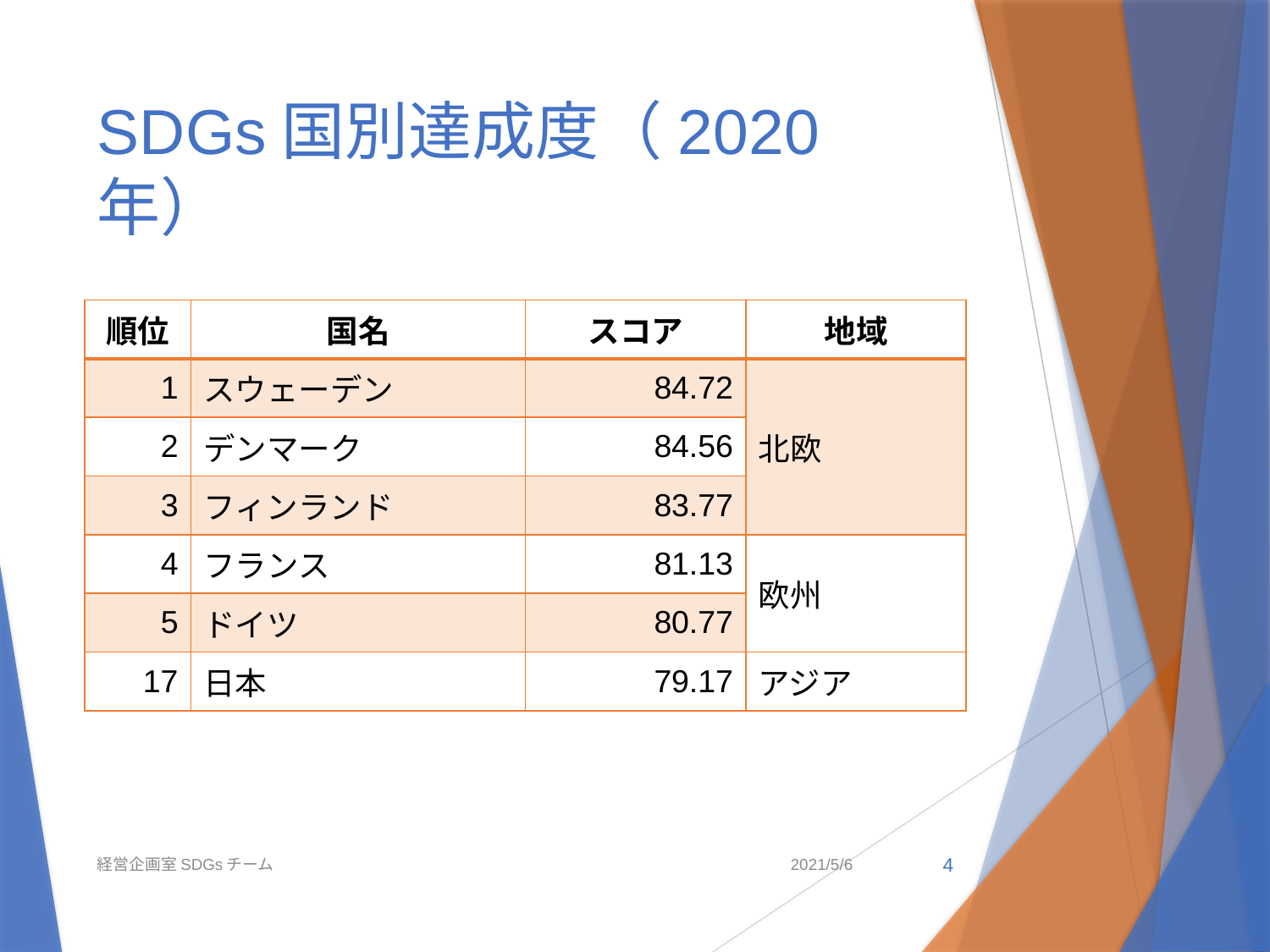

# SDGs国別達成度（2020年）
| 順位 | 国名 | スコア | 地域 |
| --- | --- | --- | --- |
| 1 | スウェーデン | 84.72 | 北欧 |
| 2 | デンマーク | 84.56 |  |
| 3 | フィンランド | 83.77 |  |
| 4 | フランス | 81.13 | 欧州 |
| 5 | ドイツ | 80.77 |  |
| 17 | 日本 | 79.17 | アジア |
経営企画室SDGsチーム
2021/5/6
4